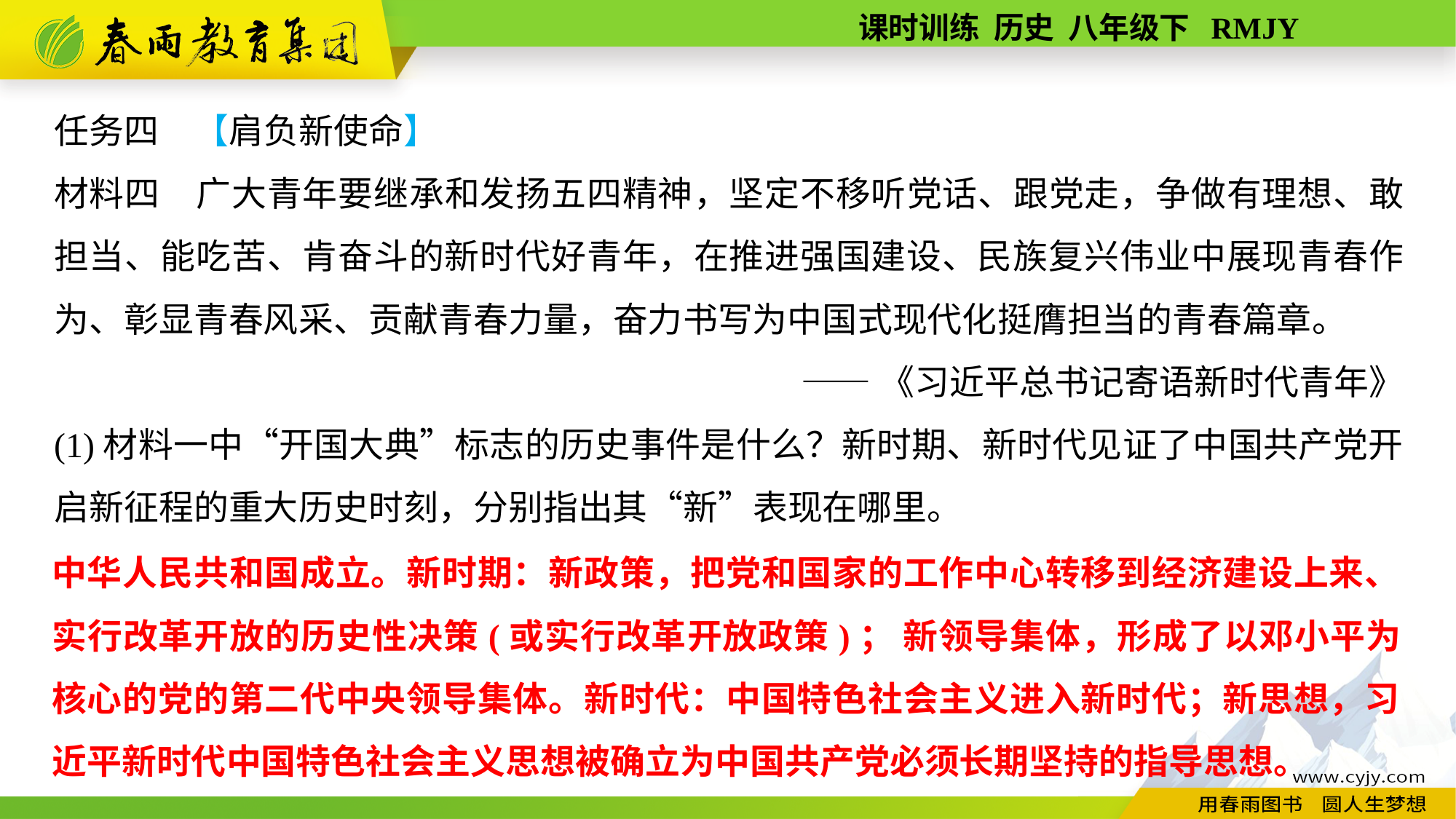

任务四　【肩负新使命】
材料四　广大青年要继承和发扬五四精神，坚定不移听党话、跟党走，争做有理想、敢担当、能吃苦、肯奋斗的新时代好青年，在推进强国建设、民族复兴伟业中展现青春作为、彰显青春风采、贡献青春力量，奋力书写为中国式现代化挺膺担当的青春篇章。
——《习近平总书记寄语新时代青年》
(1)材料一中“开国大典”标志的历史事件是什么？新时期、新时代见证了中国共产党开启新征程的重大历史时刻，分别指出其“新”表现在哪里。
中华人民共和国成立。新时期：新政策，把党和国家的工作中心转移到经济建设上来、实行改革开放的历史性决策(或实行改革开放政策)； 新领导集体，形成了以邓小平为核心的党的第二代中央领导集体。新时代：中国特色社会主义进入新时代；新思想，习近平新时代中国特色社会主义思想被确立为中国共产党必须长期坚持的指导思想。